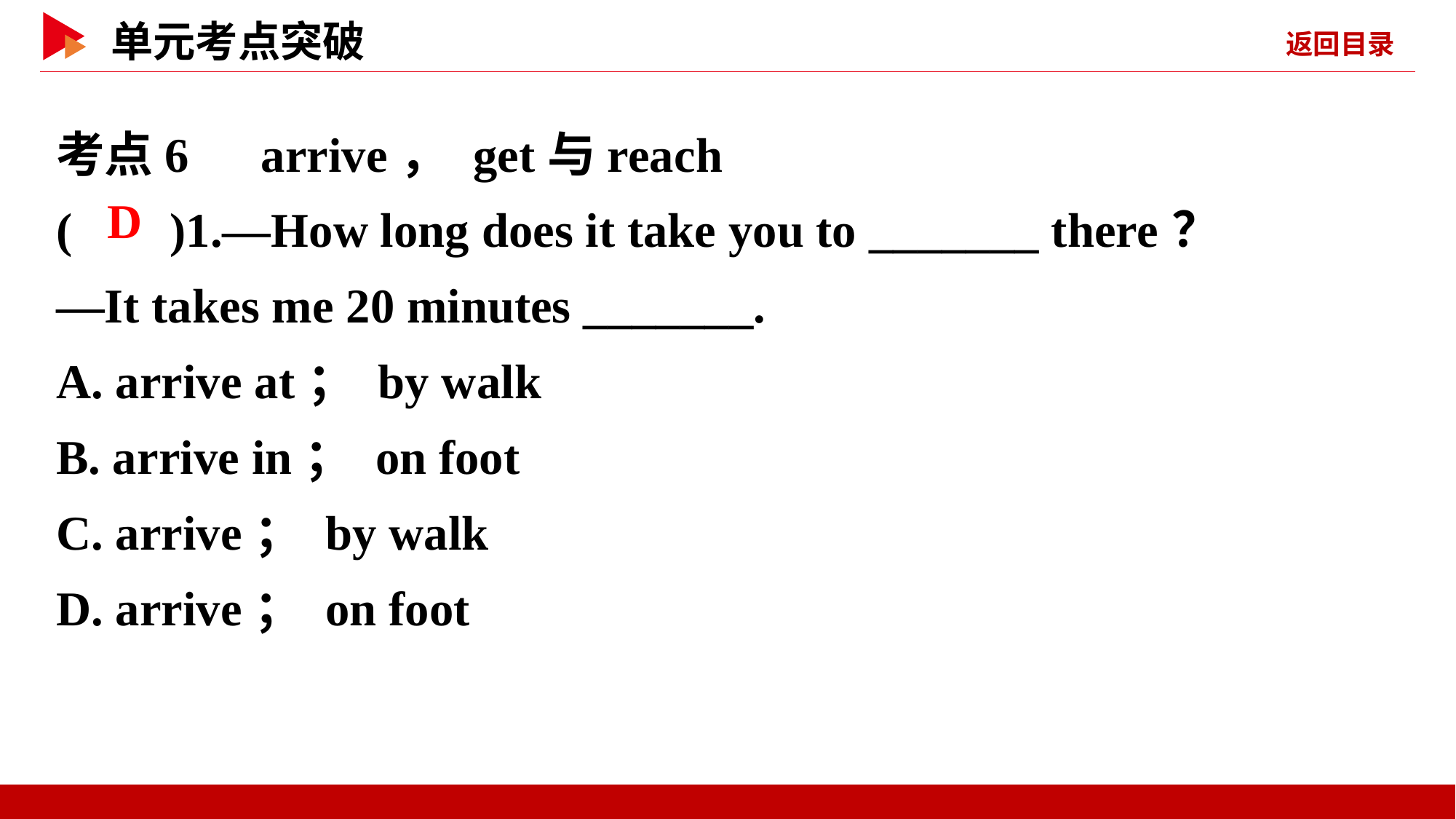

考点6　arrive， get与reach
(        )1.—How long does it take you to _______ there？
—It takes me 20 minutes _______.
A. arrive at； by walk
B. arrive in； on foot
C. arrive； by walk
D. arrive； on foot
   D